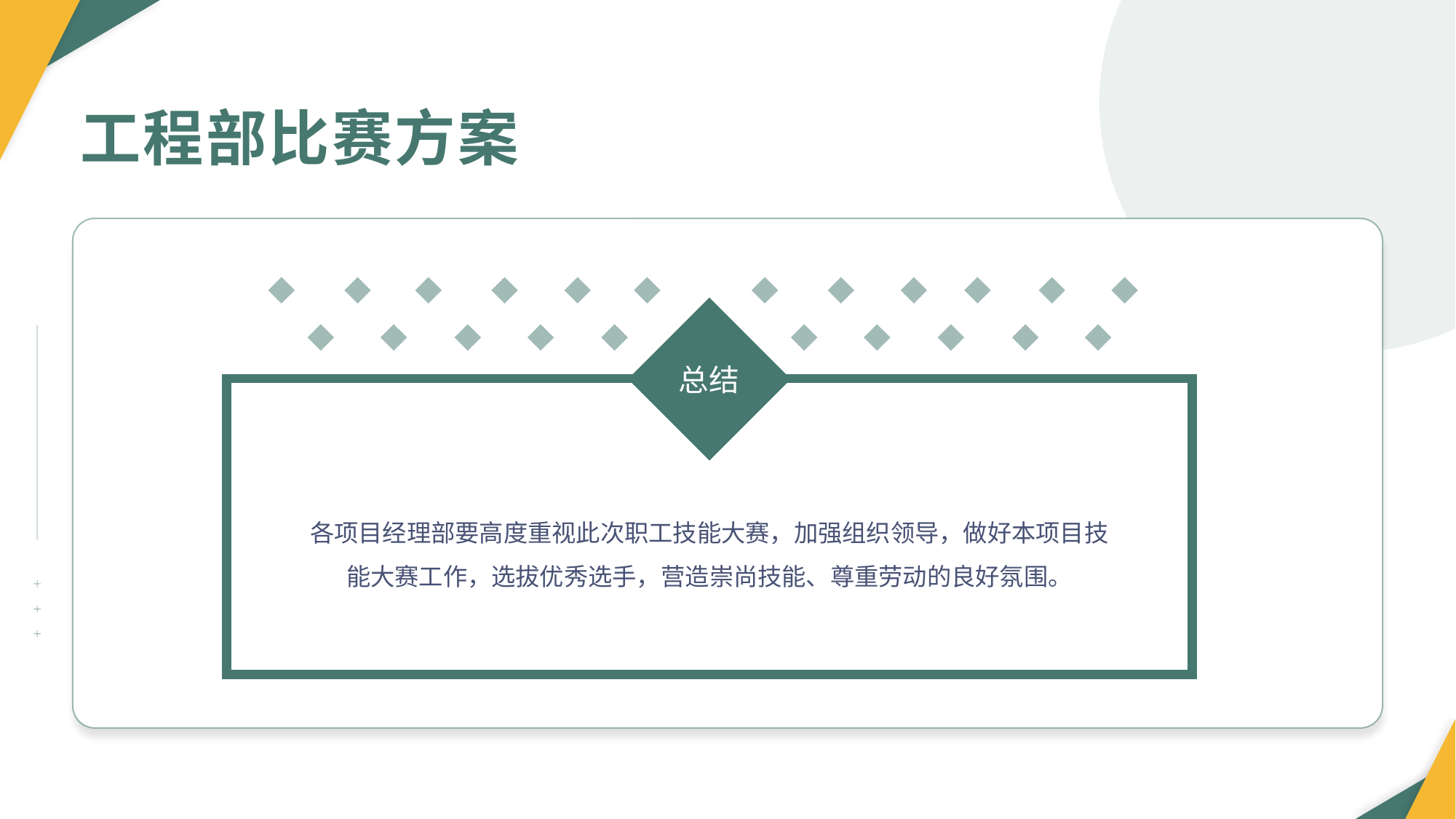

工程部比赛方案

总结

各项目经理部要高度重视此次职工技能大赛，加强组织领导，做好本项目技能大赛工作，选拔优秀选手，营造崇尚技能、尊重劳动的良好氛围。